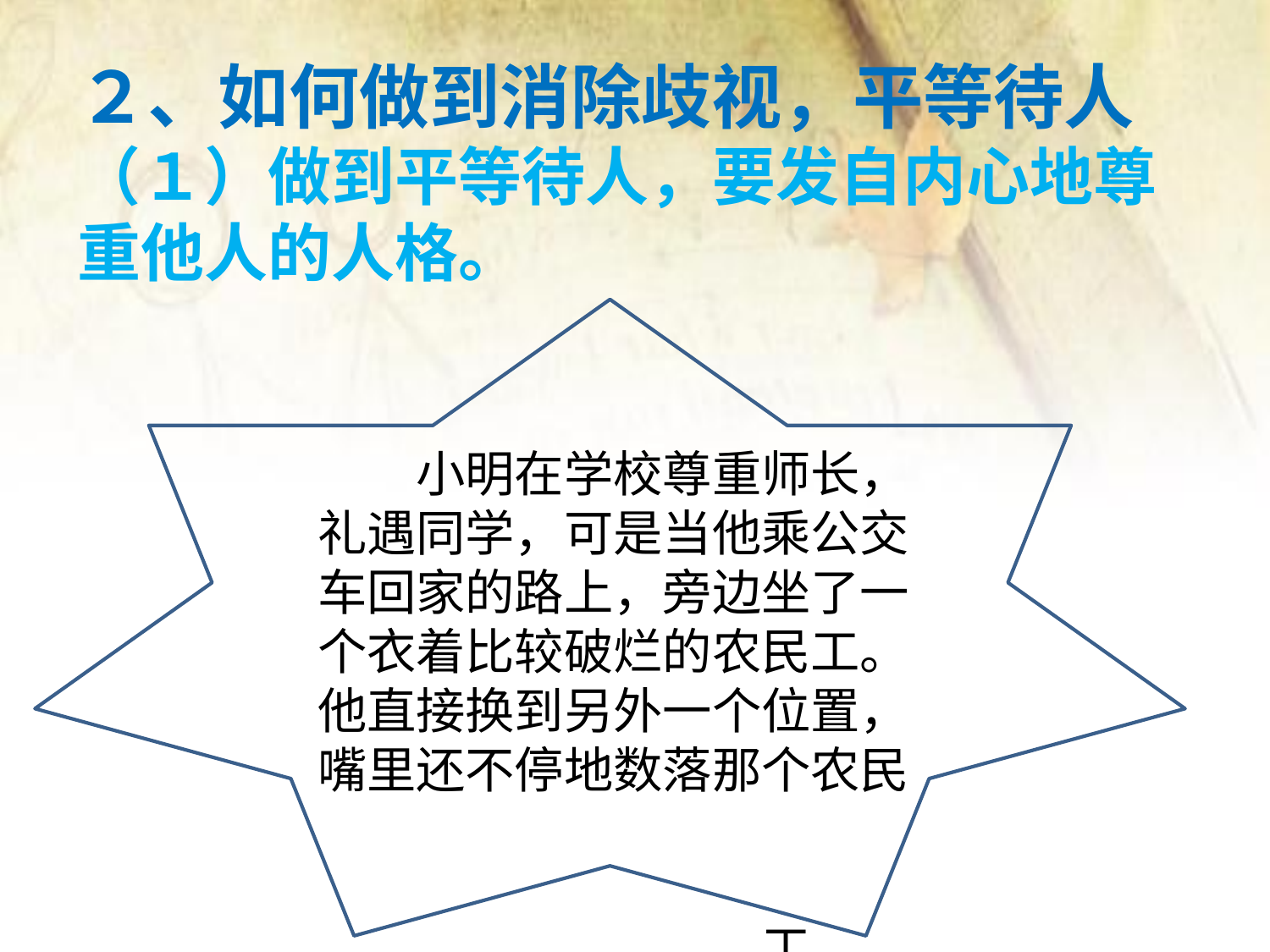

２、如何做到消除歧视，平等待人
（１）做到平等待人，要发自内心地尊重他人的人格。

　　小明在学校尊重师长，礼遇同学，可是当他乘公交车回家的路上，旁边坐了一个衣着比较破烂的农民工。他直接换到另外一个位置，嘴里还不停地数落那个农民　　　　　　　　　　　　　　　　　　　　　　　　　　　　　　　　　工。